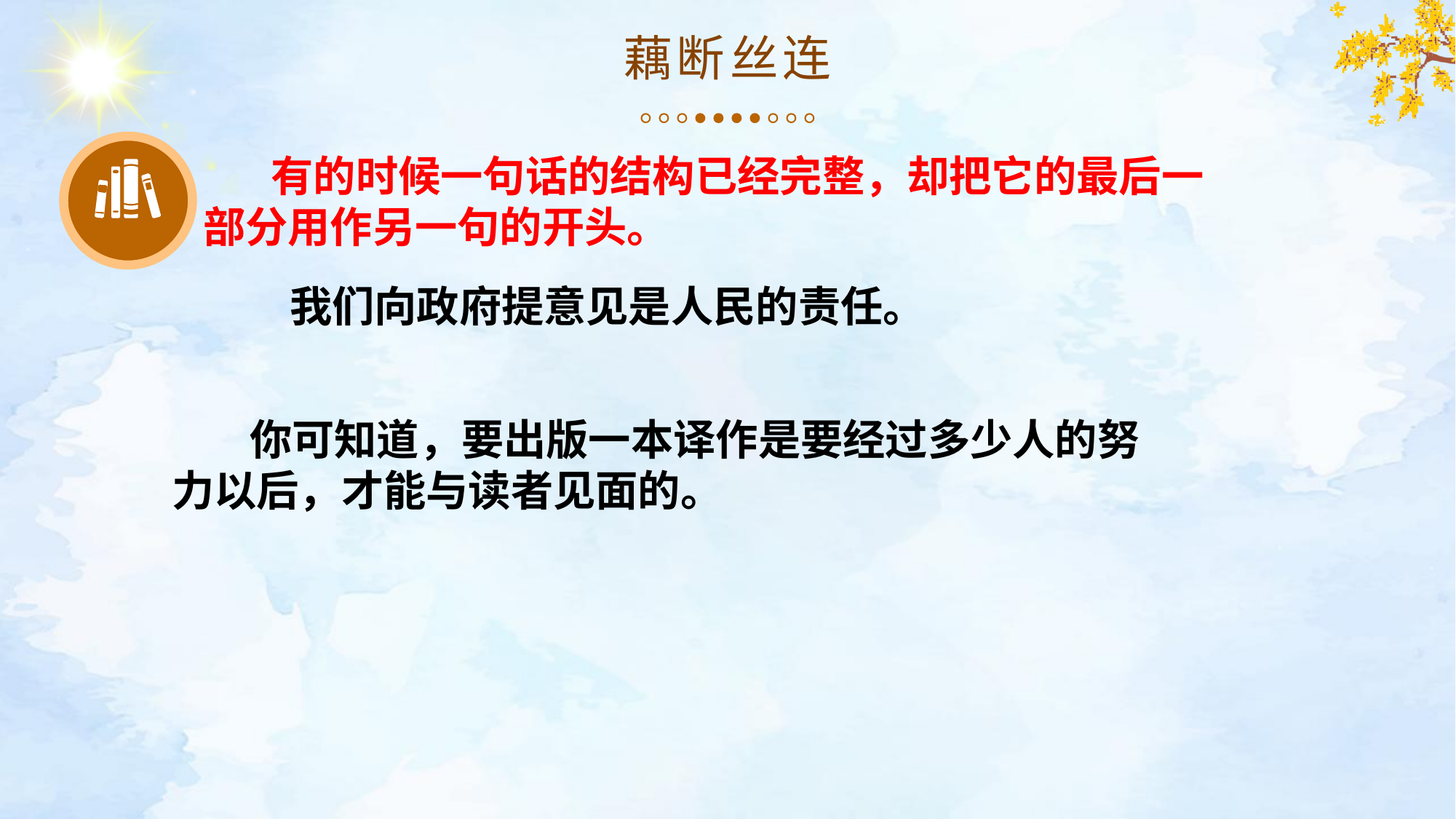

藕断丝连

      有的时候一句话的结构已经完整，却把它的最后一部分用作另一句的开头。

我们向政府提意见是人民的责任。
       你可知道，要出版一本译作是要经过多少人的努力以后，才能与读者见面的。